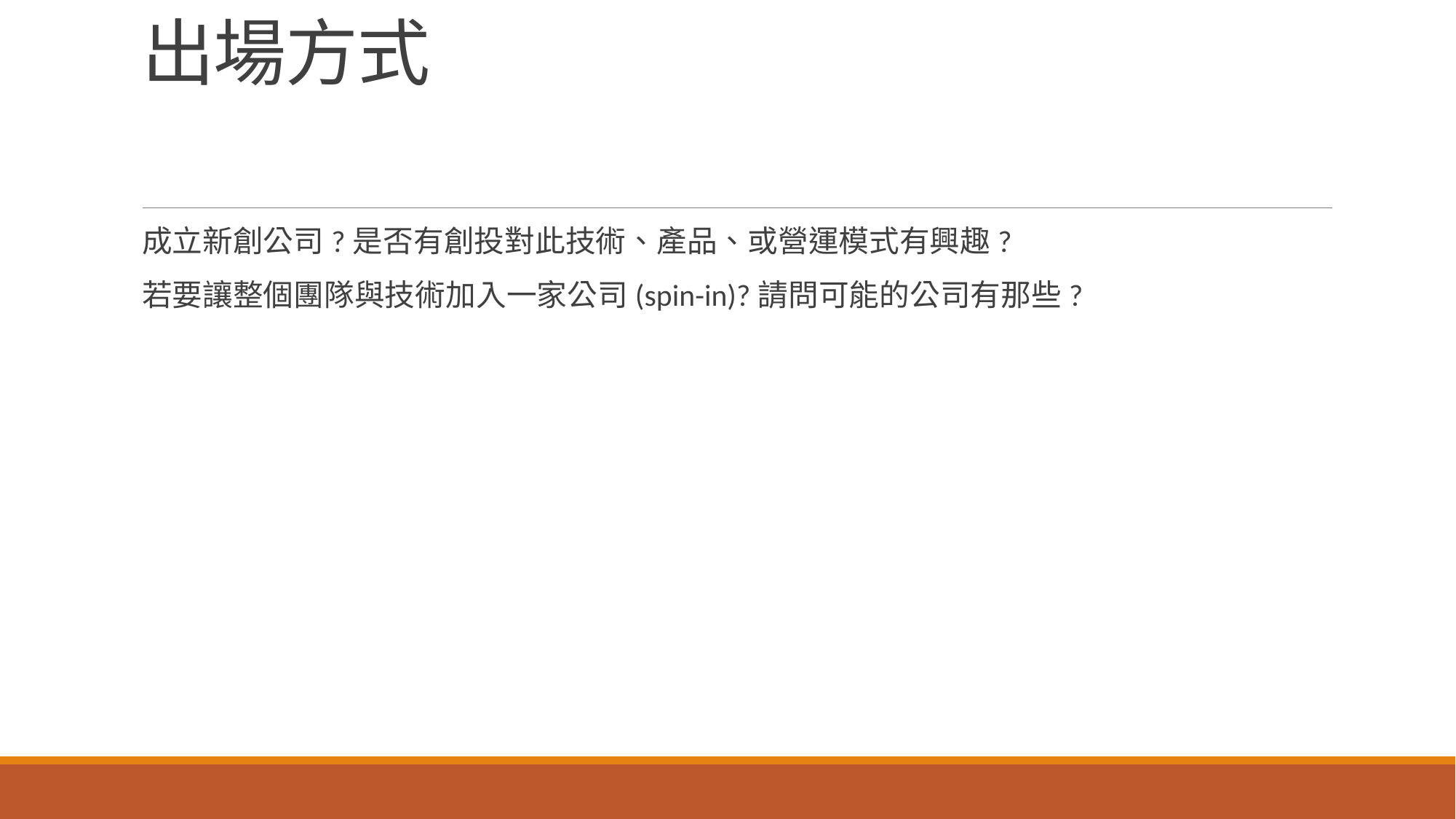

# 出場方式
成立新創公司?是否有創投對此技術、產品、或營運模式有興趣?
若要讓整個團隊與技術加入一家公司(spin-in)?請問可能的公司有那些?